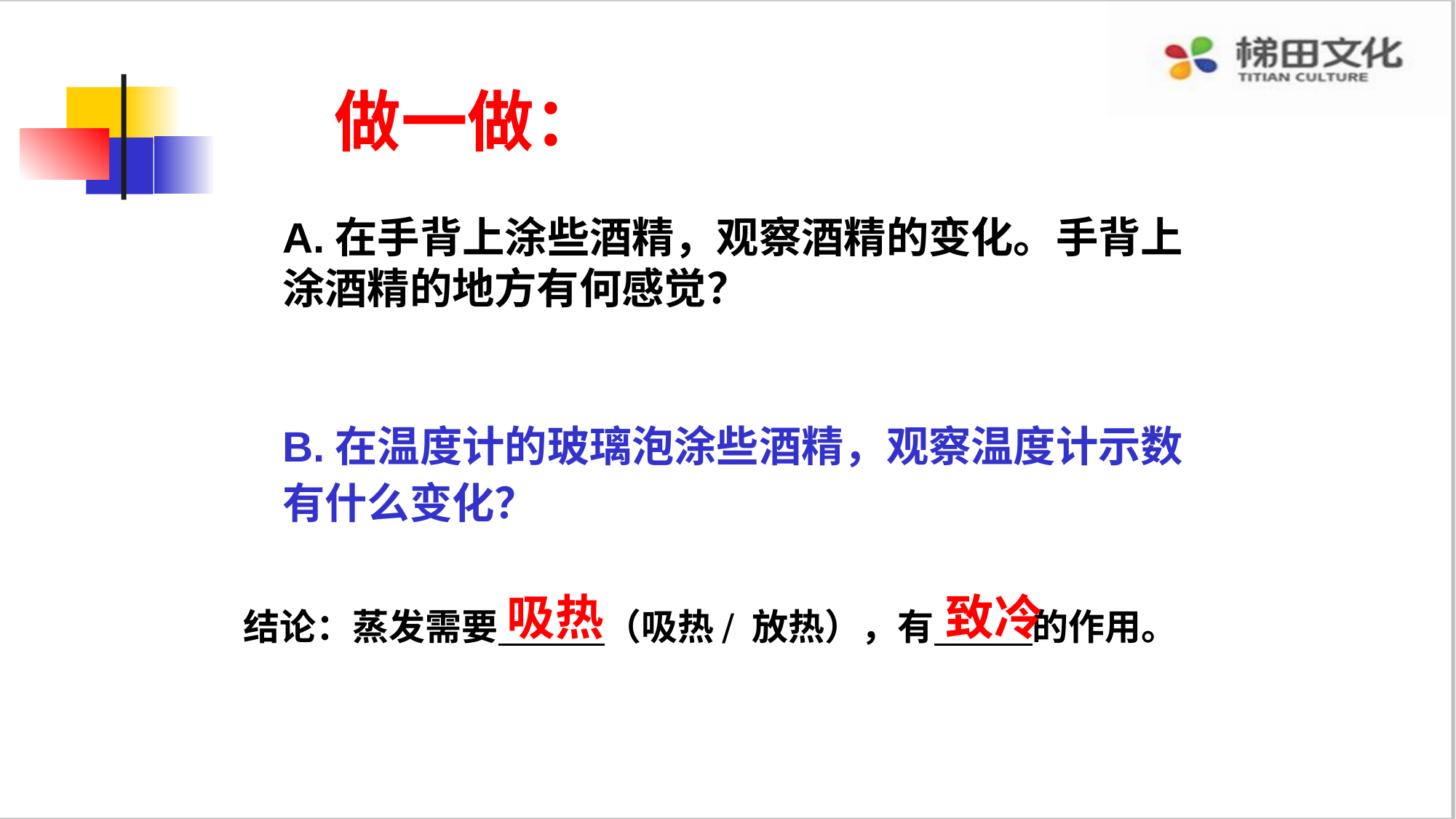

做一做：

A.在手背上涂些酒精，观察酒精的变化。手背上涂酒精的地方有何感觉？

B.在温度计的玻璃泡涂些酒精，观察温度计示数有什么变化？
吸热
致冷
结论：蒸发需要             （吸热/放热），有            的作用。